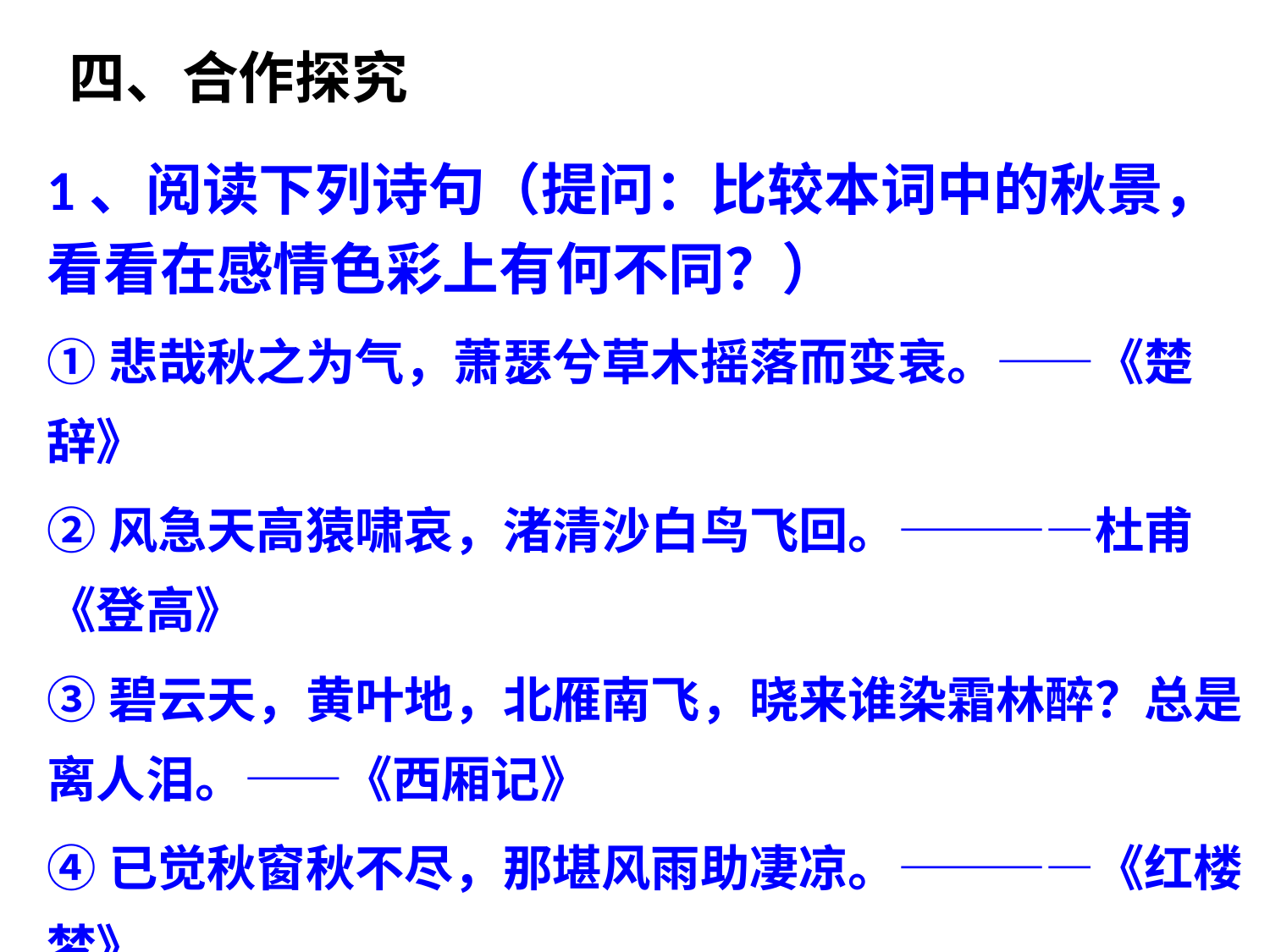

四、合作探究
1、阅读下列诗句（提问：比较本词中的秋景，看看在感情色彩上有何不同？）
①悲哉秋之为气，萧瑟兮草木摇落而变衰。——《楚辞》
②风急天高猿啸哀，渚清沙白鸟飞回。————杜甫《登高》
③碧云天，黄叶地，北雁南飞，晓来谁染霜林醉？总是离人泪。——《西厢记》
④已觉秋窗秋不尽，那堪风雨助凄凉。————《红楼梦》